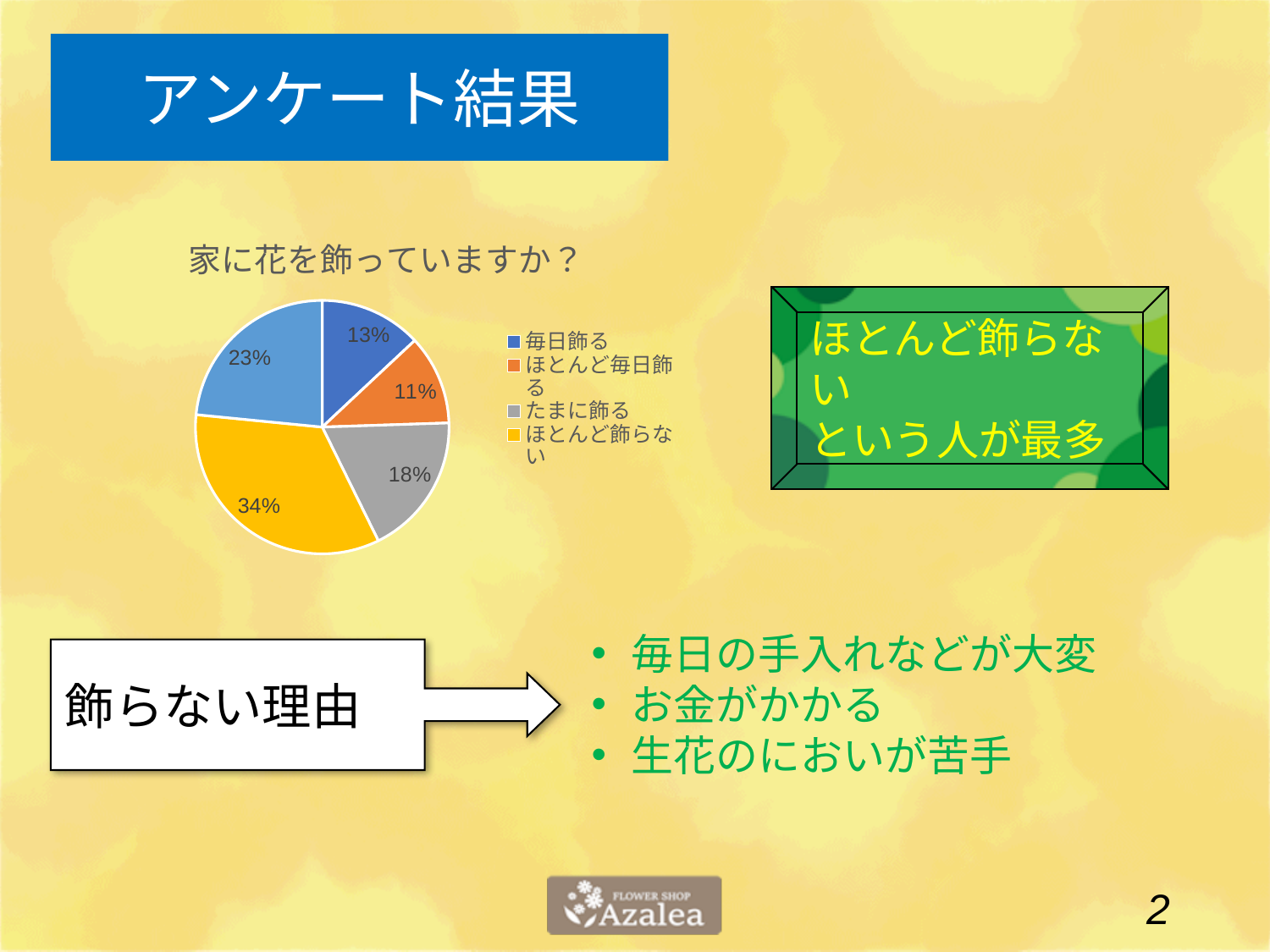

アンケート結果

### Chart: 家に花を飾っていますか？

| Category | 人数 |
|---|---|
| 毎日飾る | 250.0 |
| ほとんど毎日飾る | 220.0 |
| たまに飾る | 350.0 |
| ほとんど飾らない | 650.0 |
| 飾らない | 450.0 |
ほとんど飾らない
という人が最多
毎日の手入れなどが大変
お金がかかる
生花のにおいが苦手
飾らない理由
2